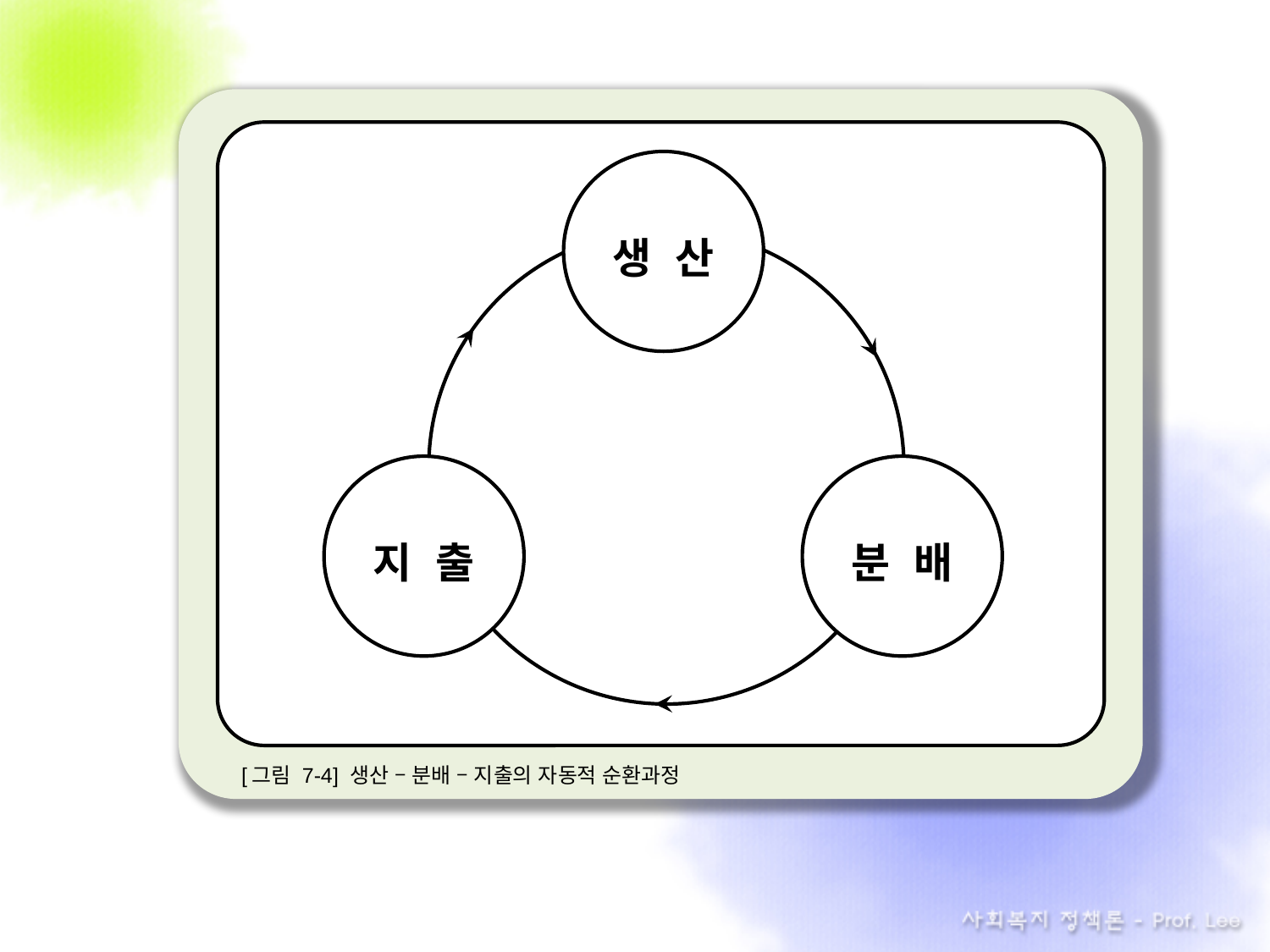

[그림 7-4] 생산 – 분배 – 지출의 자동적 순환과정
생  산
분  배
지  출